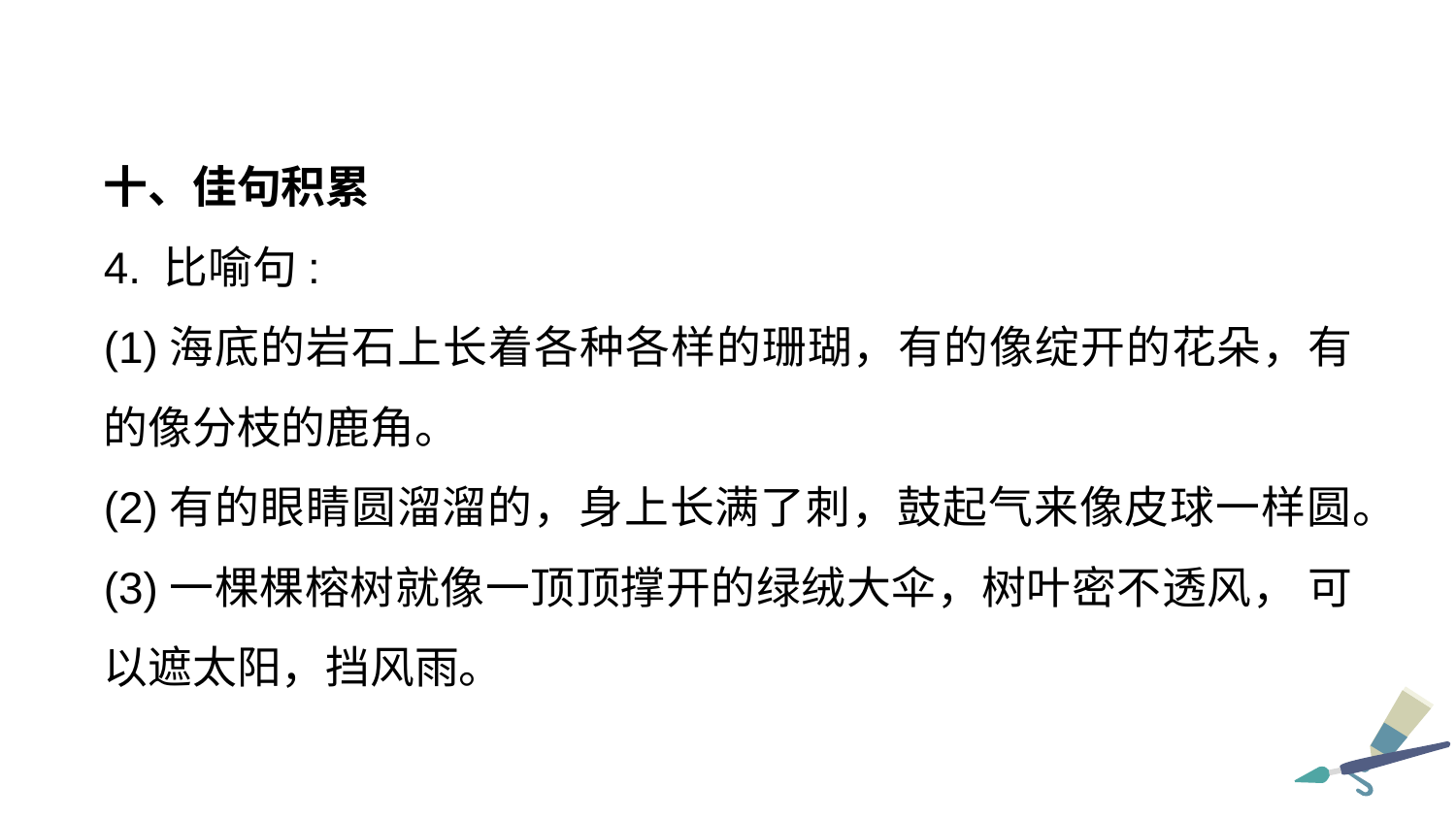

十、佳句积累
4. 比喻句:
(1)海底的岩石上长着各种各样的珊瑚，有的像绽开的花朵，有的像分枝的鹿角。
(2)有的眼睛圆溜溜的，身上长满了刺，鼓起气来像皮球一样圆。
(3)一棵棵榕树就像一顶顶撑开的绿绒大伞，树叶密不透风， 可以遮太阳，挡风雨。